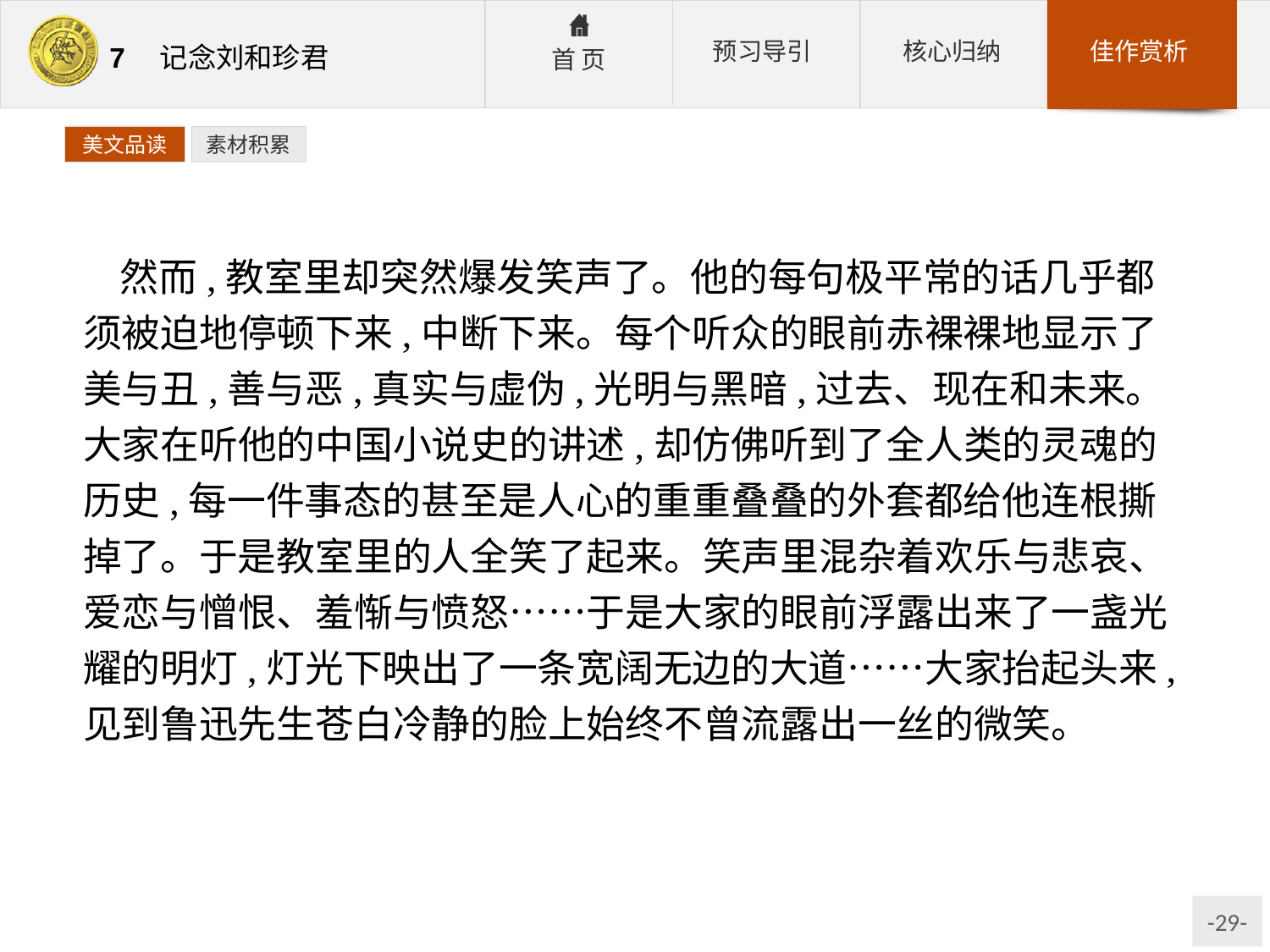

美文品读
素材积累
然而,教室里却突然爆发笑声了。他的每句极平常的话几乎都须被迫地停顿下来,中断下来。每个听众的眼前赤裸裸地显示了美与丑,善与恶,真实与虚伪,光明与黑暗,过去、现在和未来。大家在听他的中国小说史的讲述,却仿佛听到了全人类的灵魂的历史,每一件事态的甚至是人心的重重叠叠的外套都给他连根撕掉了。于是教室里的人全笑了起来。笑声里混杂着欢乐与悲哀、爱恋与憎恨、羞惭与愤怒……于是大家的眼前浮露出来了一盏光耀的明灯,灯光下映出了一条宽阔无边的大道……大家抬起头来,见到鲁迅先生苍白冷静的脸上始终不曾流露出一丝的微笑。